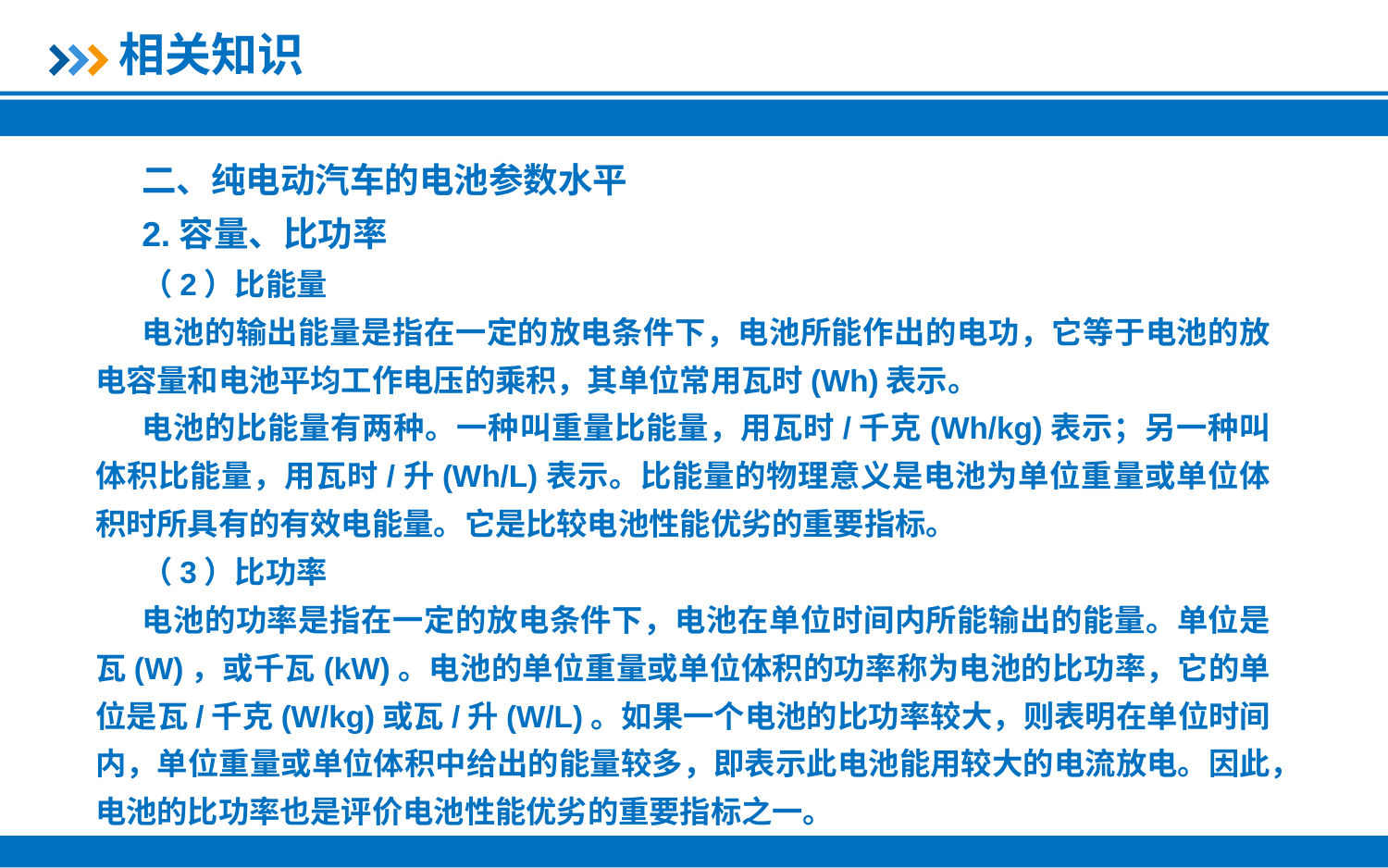

相关知识
二、纯电动汽车的电池参数水平
2.容量、比功率
（2）比能量
电池的输出能量是指在一定的放电条件下，电池所能作出的电功，它等于电池的放电容量和电池平均工作电压的乘积，其单位常用瓦时(Wh)表示。
电池的比能量有两种。一种叫重量比能量，用瓦时/千克(Wh/kg)表示；另一种叫体积比能量，用瓦时/升(Wh/L)表示。比能量的物理意义是电池为单位重量或单位体积时所具有的有效电能量。它是比较电池性能优劣的重要指标。
（3）比功率
电池的功率是指在一定的放电条件下，电池在单位时间内所能输出的能量。单位是瓦(W)，或千瓦(kW)。电池的单位重量或单位体积的功率称为电池的比功率，它的单位是瓦/千克(W/kg)或瓦/升(W/L)。如果一个电池的比功率较大，则表明在单位时间内，单位重量或单位体积中给出的能量较多，即表示此电池能用较大的电流放电。因此，电池的比功率也是评价电池性能优劣的重要指标之一。